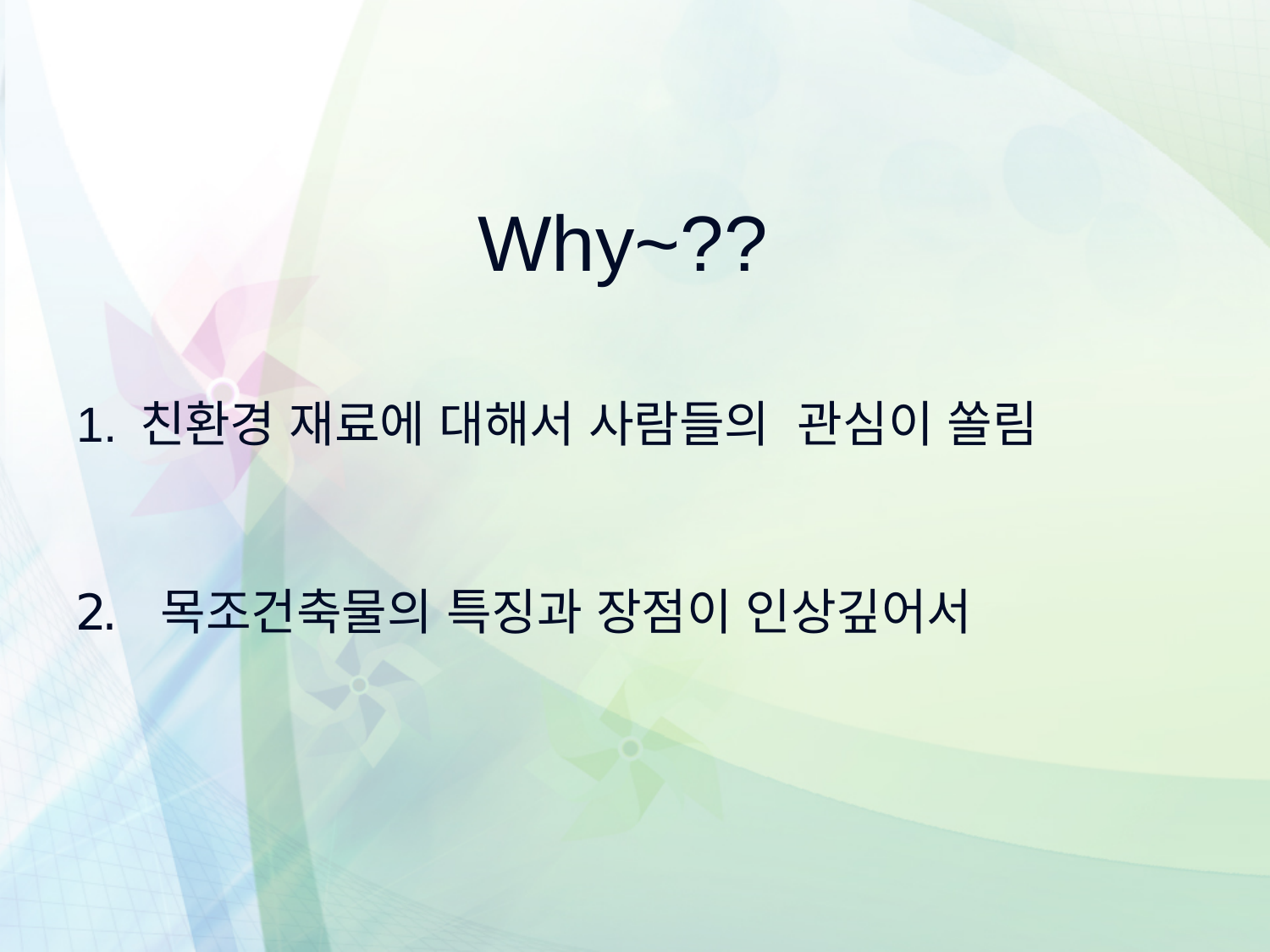

친환경 재료에 대해서 사람들의  관심이 쏠림

2.  목조건축물의 특징과 장점이 인상깊어서

# Why~??